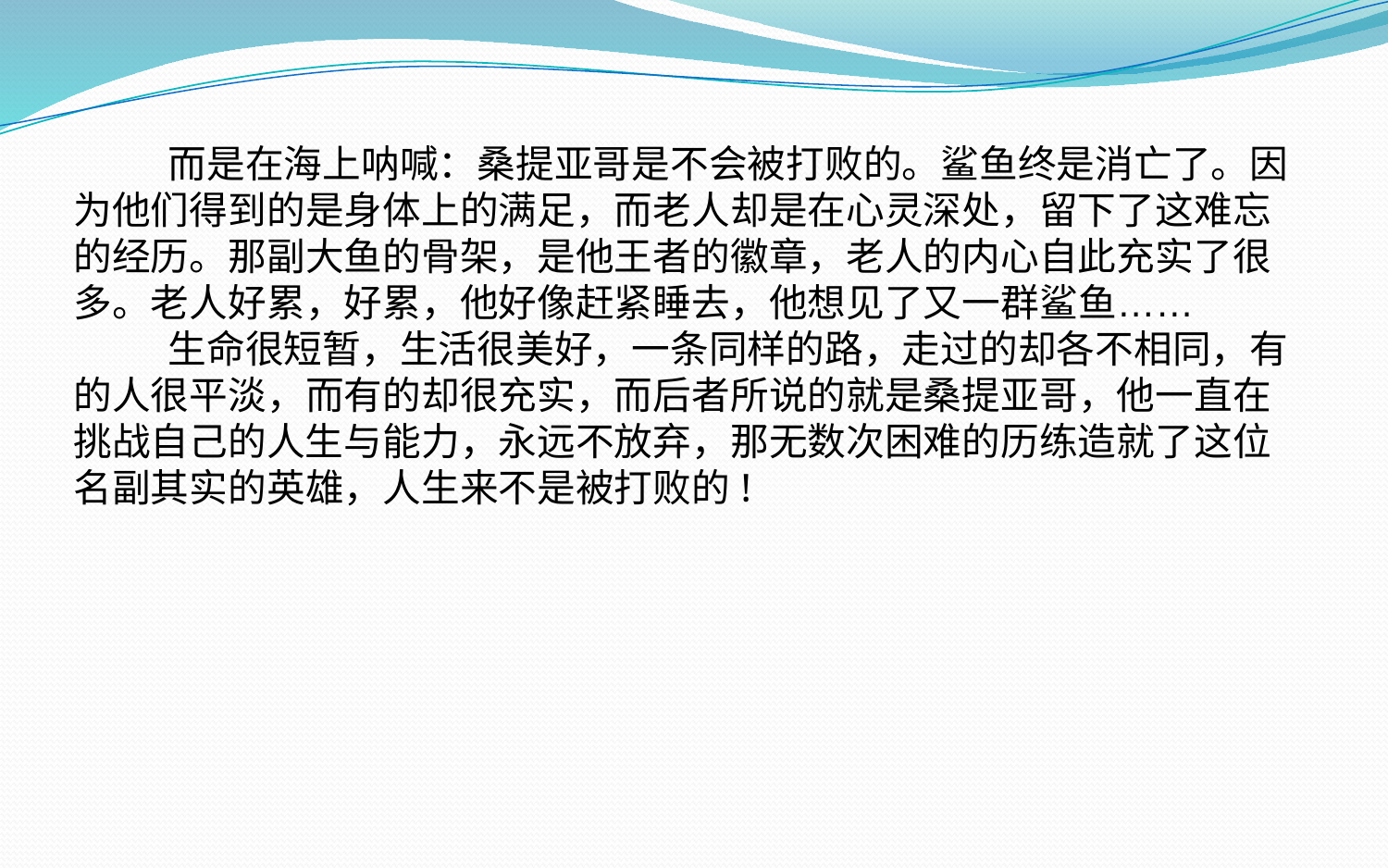

而是在海上呐喊：桑提亚哥是不会被打败的。鲨鱼终是消亡了。因为他们得到的是身体上的满足，而老人却是在心灵深处，留下了这难忘的经历。那副大鱼的骨架，是他王者的徽章，老人的内心自此充实了很多。老人好累，好累，他好像赶紧睡去，他想见了又一群鲨鱼……
        生命很短暂，生活很美好，一条同样的路，走过的却各不相同，有的人很平淡，而有的却很充实，而后者所说的就是桑提亚哥，他一直在挑战自己的人生与能力，永远不放弃，那无数次困难的历练造就了这位名副其实的英雄，人生来不是被打败的!